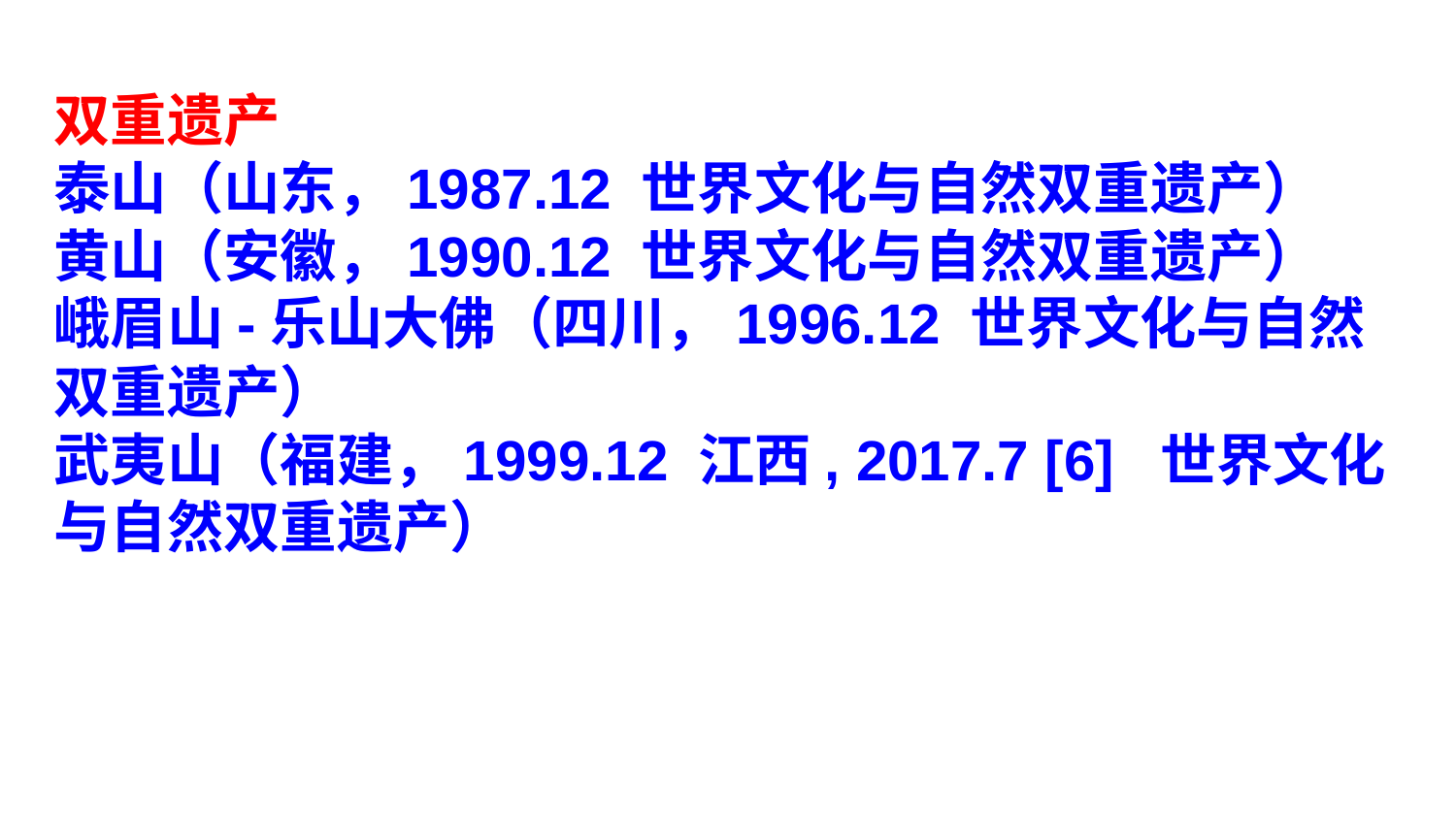

双重遗产
泰山（山东，1987.12 世界文化与自然双重遗产）
黄山（安徽，1990.12 世界文化与自然双重遗产）
峨眉山-乐山大佛（四川，1996.12 世界文化与自然双重遗产）
武夷山（福建，1999.12 江西, 2017.7 [6]  世界文化与自然双重遗产）